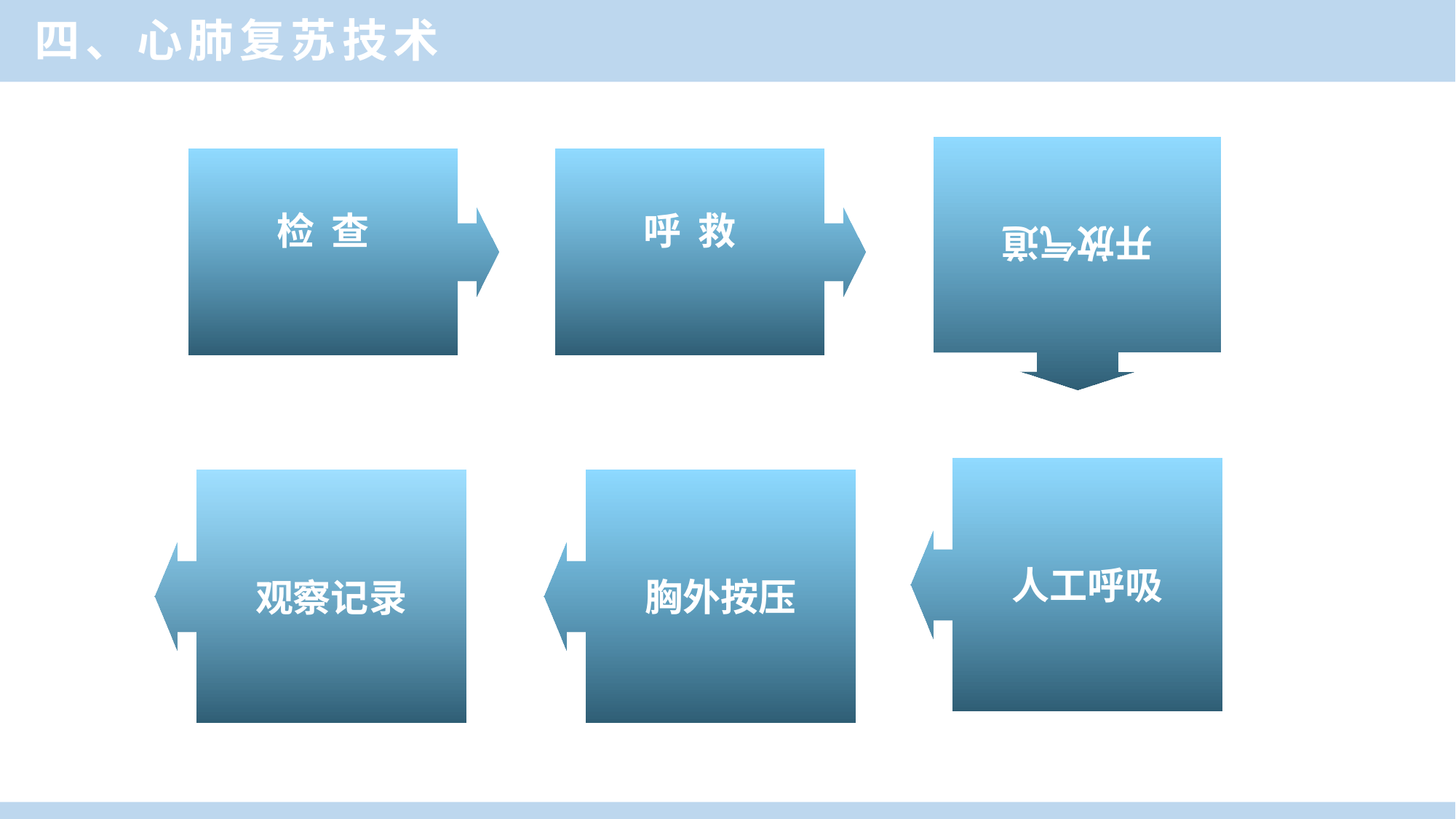

四、心肺复苏技术
开放气道

检  查

呼  救

人工呼吸
胸外按压
观察记录